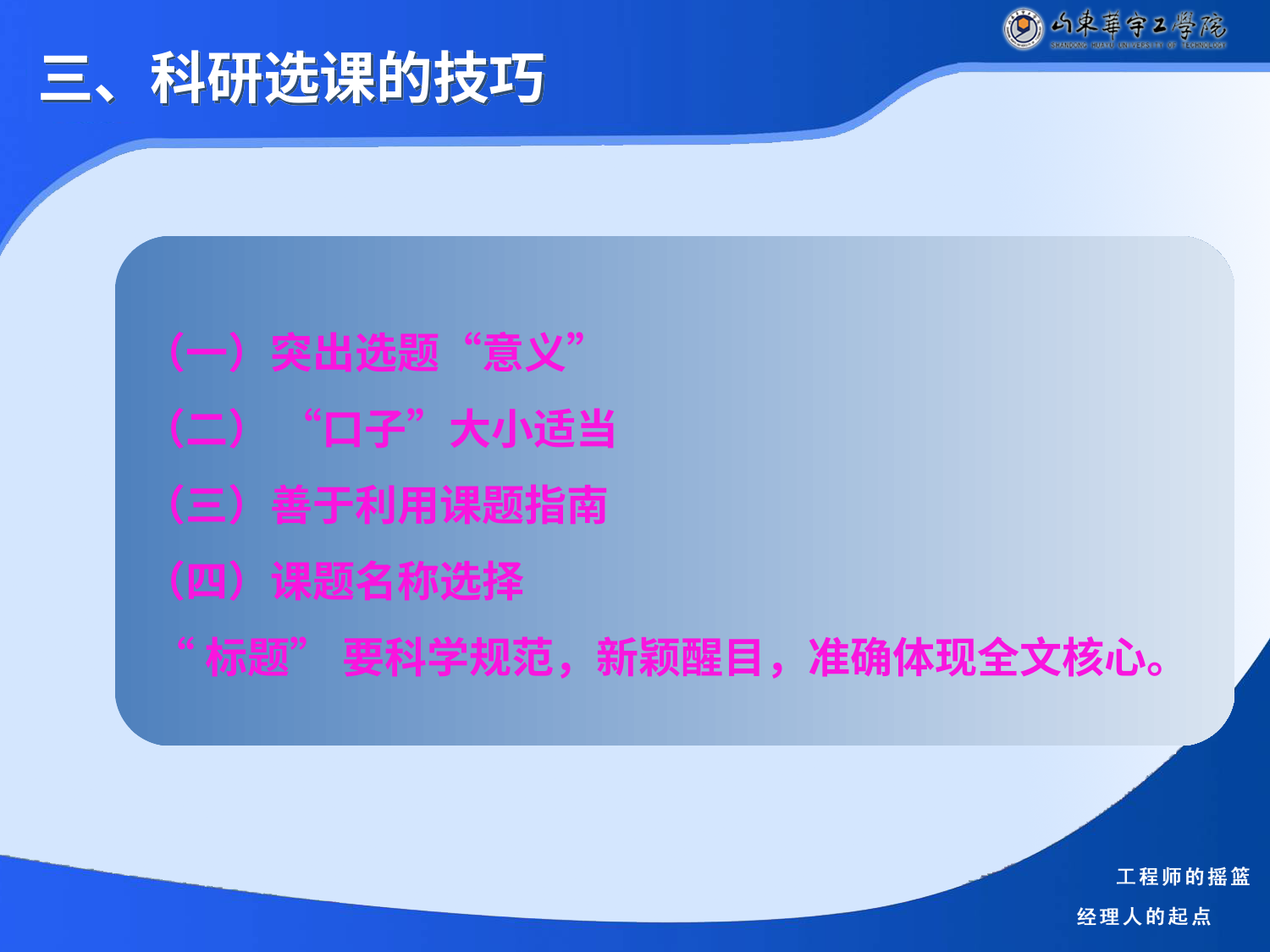

三、科研选课的技巧
（一）突出选题“意义”
（二） “口子”大小适当
（三）善于利用课题指南
（四）课题名称选择
 “标题” 要科学规范，新颖醒目，准确体现全文核心。